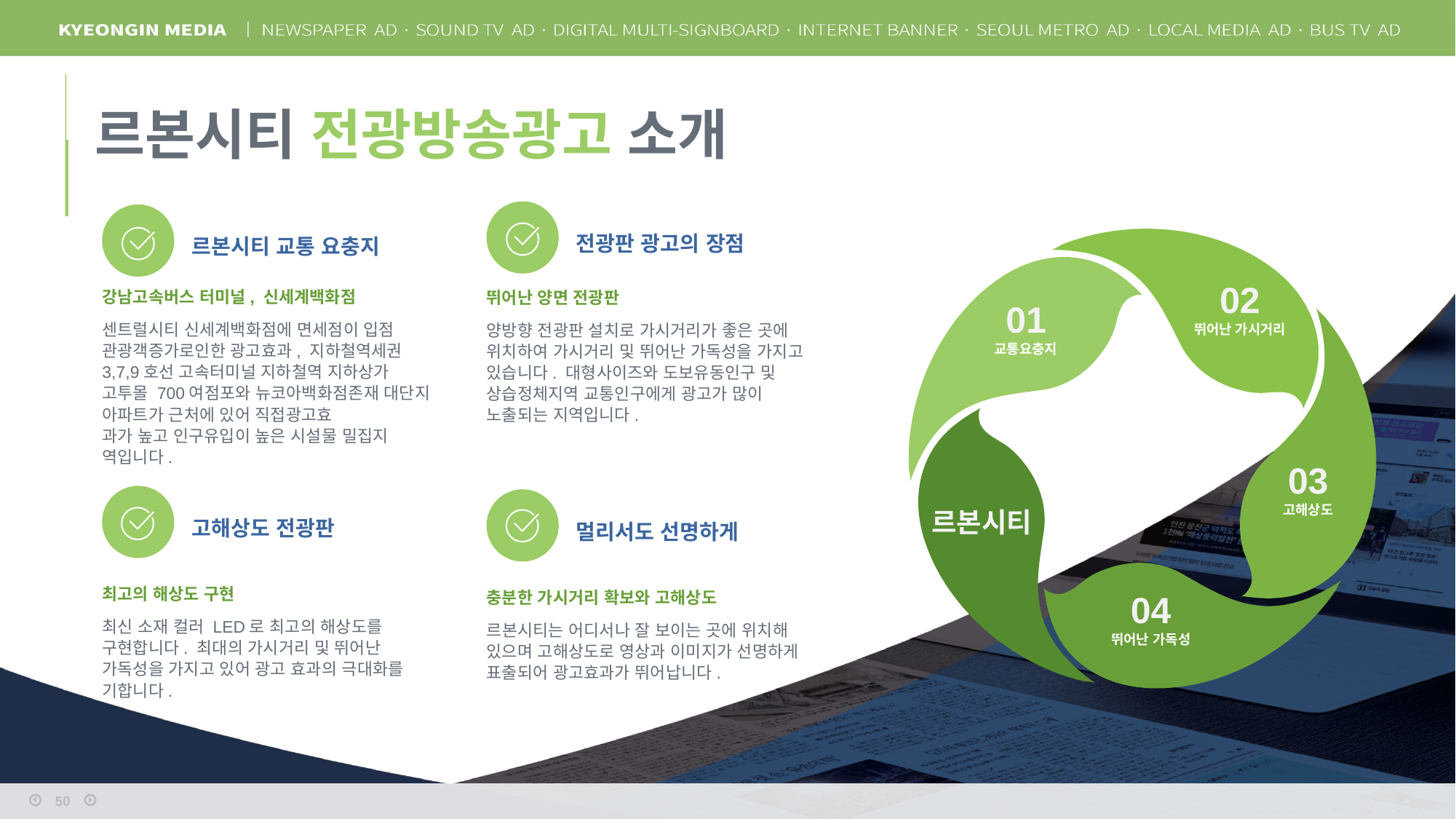

르본시티 전광방송광고 소개

전광판 광고의 장점
르본시티 교통 요충지

02
뛰어난 가시거리

01
교통요충지
강남고속버스 터미널, 신세계백화점
센트럴시티 신세계백화점에 면세점이 입점 관광객증가로인한 광고효과, 지하철역세권
3,7,9호선 고속터미널 지하철역 지하상가 고투몰 700여점포와 뉴코아백화점존재 대단지 아파트가 근처에 있어 직접광고효
과가 높고 인구유입이 높은 시설물 밀집지
역입니다.
뛰어난 양면 전광판
양방향 전광판 설치로 가시거리가 좋은 곳에 위치하여 가시거리 및 뛰어난 가독성을 가지고 있습니다. 대형사이즈와 도보유동인구 및 상습정체지역 교통인구에게 광고가 많이 노출되는 지역입니다.

03
고해상도

르본시티

고해상도 전광판
최고의 해상도 구현
최신 소재 컬러 LED로 최고의 해상도를 구현합니다. 최대의 가시거리 및 뛰어난 가독성을 가지고 있어 광고 효과의 극대화를 기합니다.

멀리서도 선명하게
충분한 가시거리 확보와 고해상도
르본시티는 어디서나 잘 보이는 곳에 위치해 있으며 고해상도로 영상과 이미지가 선명하게 표출되어 광고효과가 뛰어납니다.

04
뛰어난 가독성

50